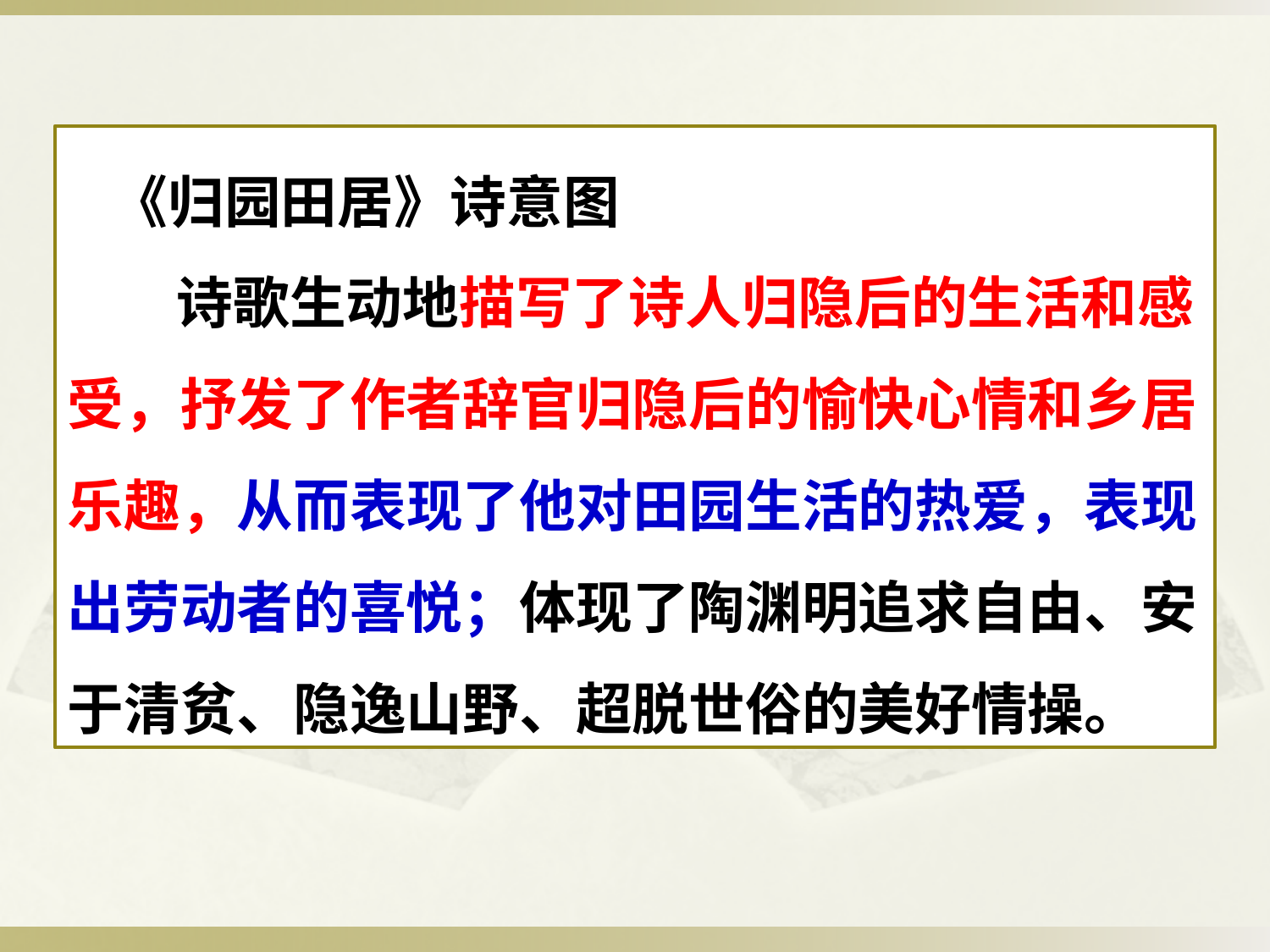

《归园田居》诗意图
    诗歌生动地描写了诗人归隐后的生活和感受，抒发了作者辞官归隐后的愉快心情和乡居乐趣，从而表现了他对田园生活的热爱，表现出劳动者的喜悦；体现了陶渊明追求自由、安于清贫、隐逸山野、超脱世俗的美好情操。